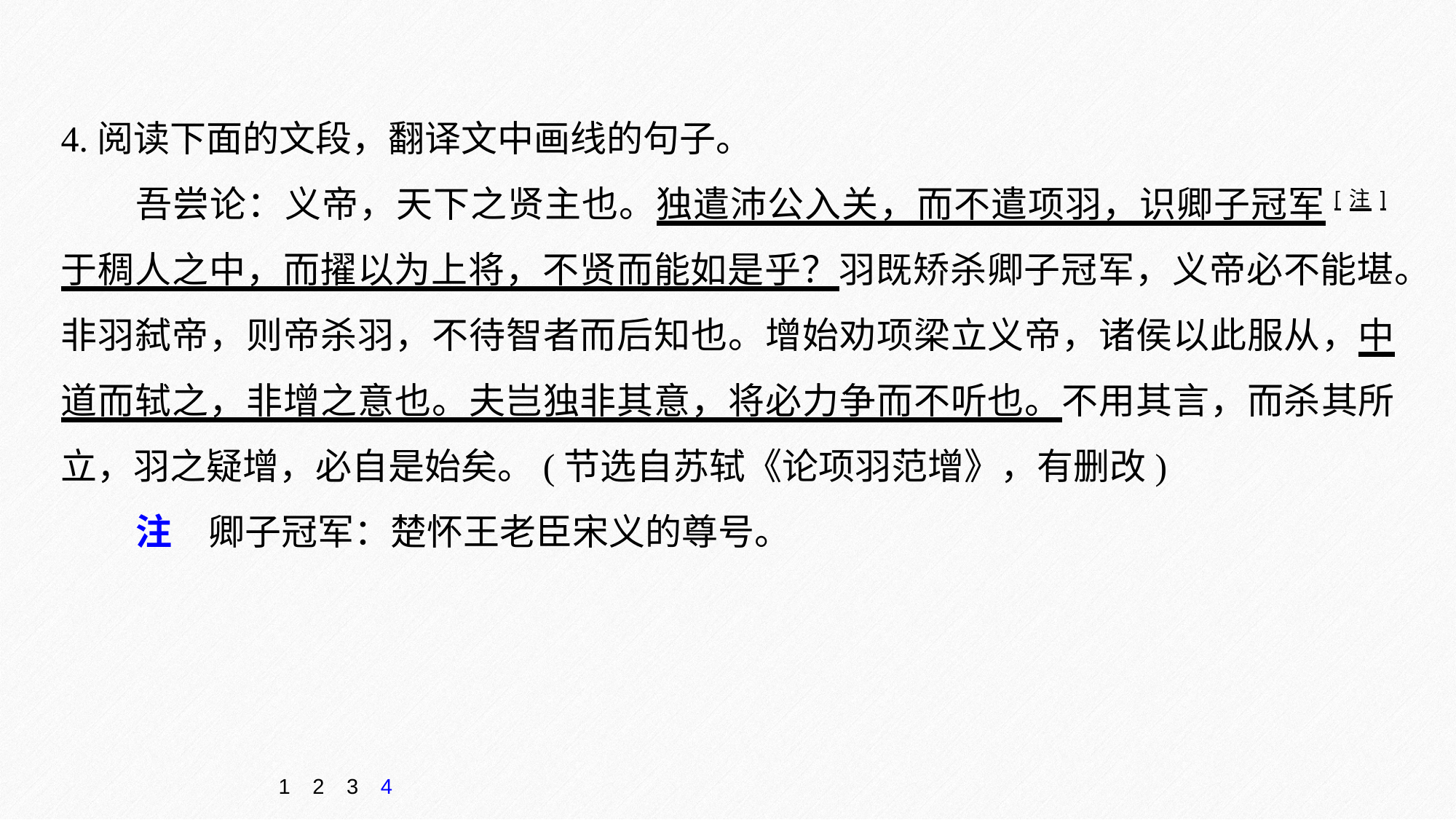

4.阅读下面的文段，翻译文中画线的句子。
吾尝论：义帝，天下之贤主也。独遣沛公入关，而不遣项羽，识卿子冠军[注]于稠人之中，而擢以为上将，不贤而能如是乎？羽既矫杀卿子冠军，义帝必不能堪。非羽弑帝，则帝杀羽，不待智者而后知也。增始劝项梁立义帝，诸侯以此服从，中道而轼之，非增之意也。夫岂独非其意，将必力争而不听也。不用其言，而杀其所立，羽之疑增，必自是始矣。(节选自苏轼《论项羽范增》，有删改)
注　卿子冠军：楚怀王老臣宋义的尊号。
1
2
3
4